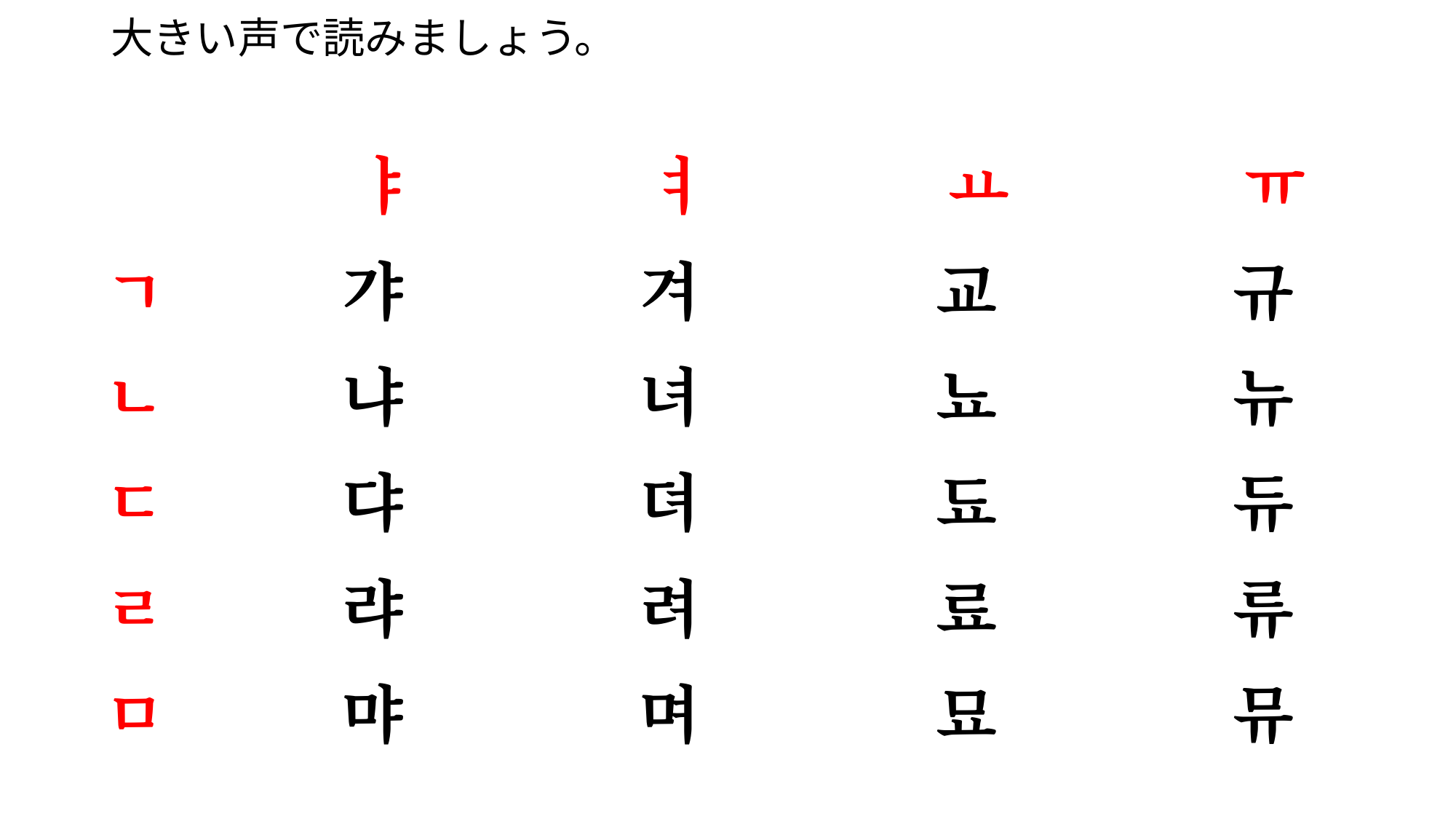

# 大きい声で読みましょう。
            ㅑ            ㅕ            ㅛ            ㅠ
ㄱ         갸            겨            교            규
ㄴ         냐            녀            뇨            뉴
ㄷ         댜            뎌            됴            듀
ㄹ         랴            려            료            류
ㅁ         먀            며            묘            뮤